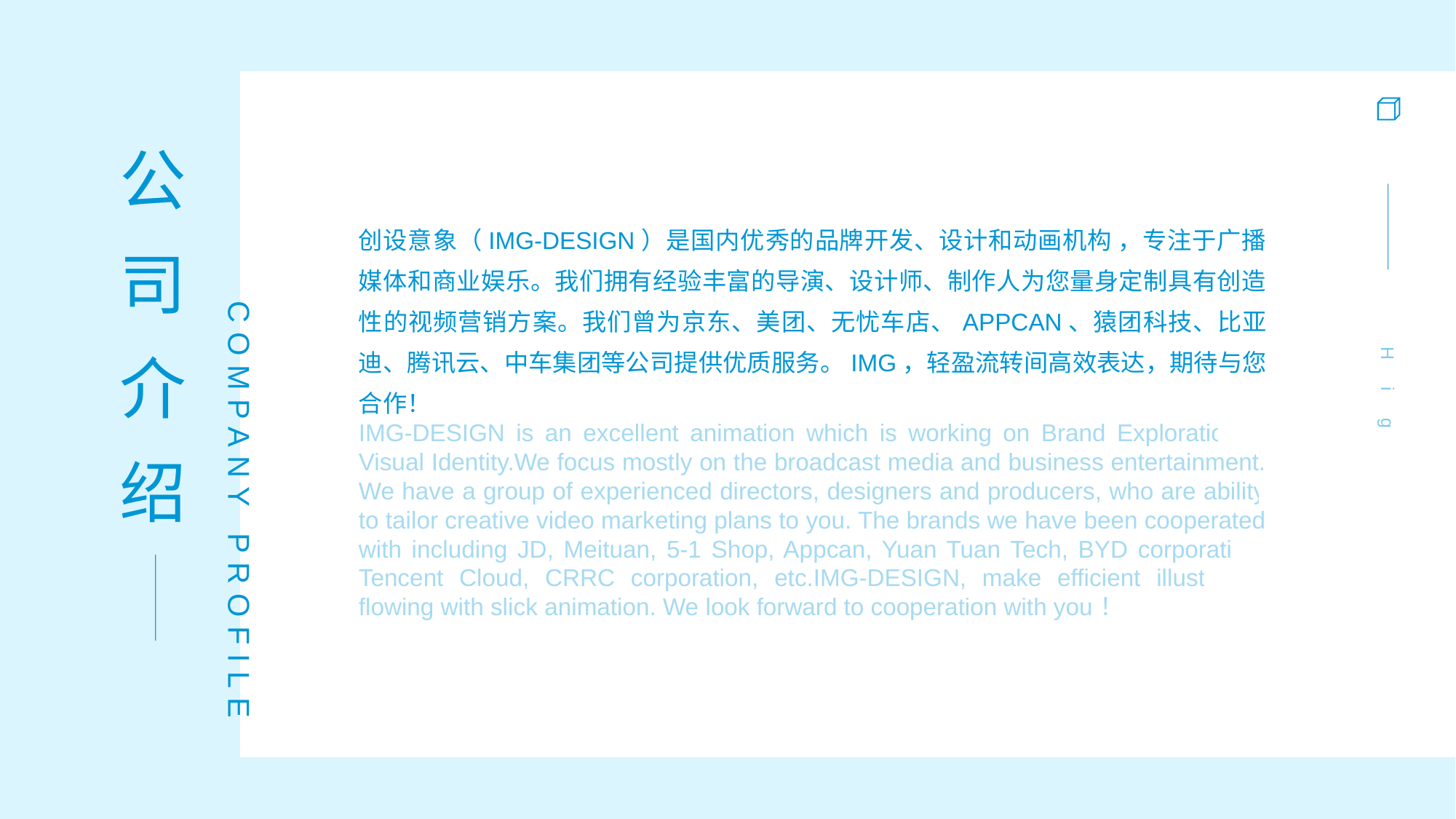

公
司
介
绍

创设意象（IMG-DESIGN）是国内优秀的品牌开发、设计和动画机构 ，专注于广播媒体和商业娱乐。我们拥有经验丰富的导演、设计师、制作人为您量身定制具有创造性的视频营销方案。我们曾为京东、美团、无忧车店、APPCAN、猿团科技、比亚迪、腾讯云、中车集团等公司提供优质服务。IMG，轻盈流转间高效表达，期待与您合作！

IMG-DESIGN is an excellent animation which is working on Brand Exploration & Visual Identity.We focus mostly on the broadcast media and business entertainment. We have a group of experienced directors, designers and producers, who are ability to tailor creative video marketing plans to you. The brands we have been cooperated with including JD, Meituan, 5-1 Shop, Appcan, Yuan Tuan Tech, BYD corporation, Tencent Cloud, CRRC corporation, etc.IMG-DESIGN, make efficient illustration flowing with slick animation. We look forward to cooperation with you！
COMPANY PROFILE
High Quality